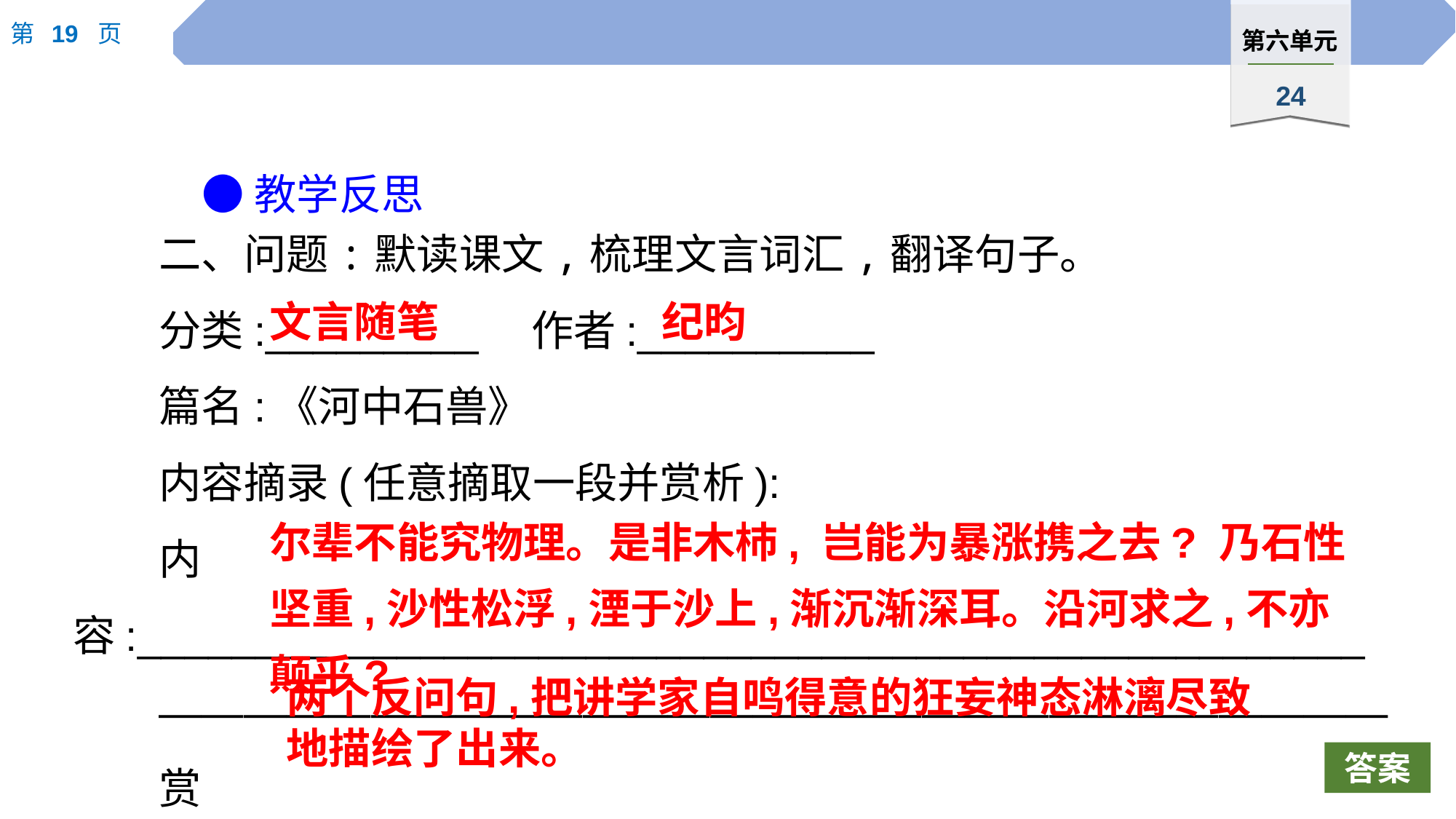

●教学反思
二、问题:默读课文,梳理文言词汇,翻译句子。
分类:_________　作者:__________
篇名:《河中石兽》
内容摘录(任意摘取一段并赏析):
内容:____________________________________________________
—————————————————————————————
赏析:_________________________________________________
	        ————————————————————————
文言随笔
纪昀
尔辈不能究物理。是非木杮, 岂能为暴涨携之去? 乃石性坚重,沙性松浮,湮于沙上,渐沉渐深耳。沿河求之,不亦颠乎?
两个反问句,把讲学家自鸣得意的狂妄神态淋漓尽致地描绘了出来。
答案